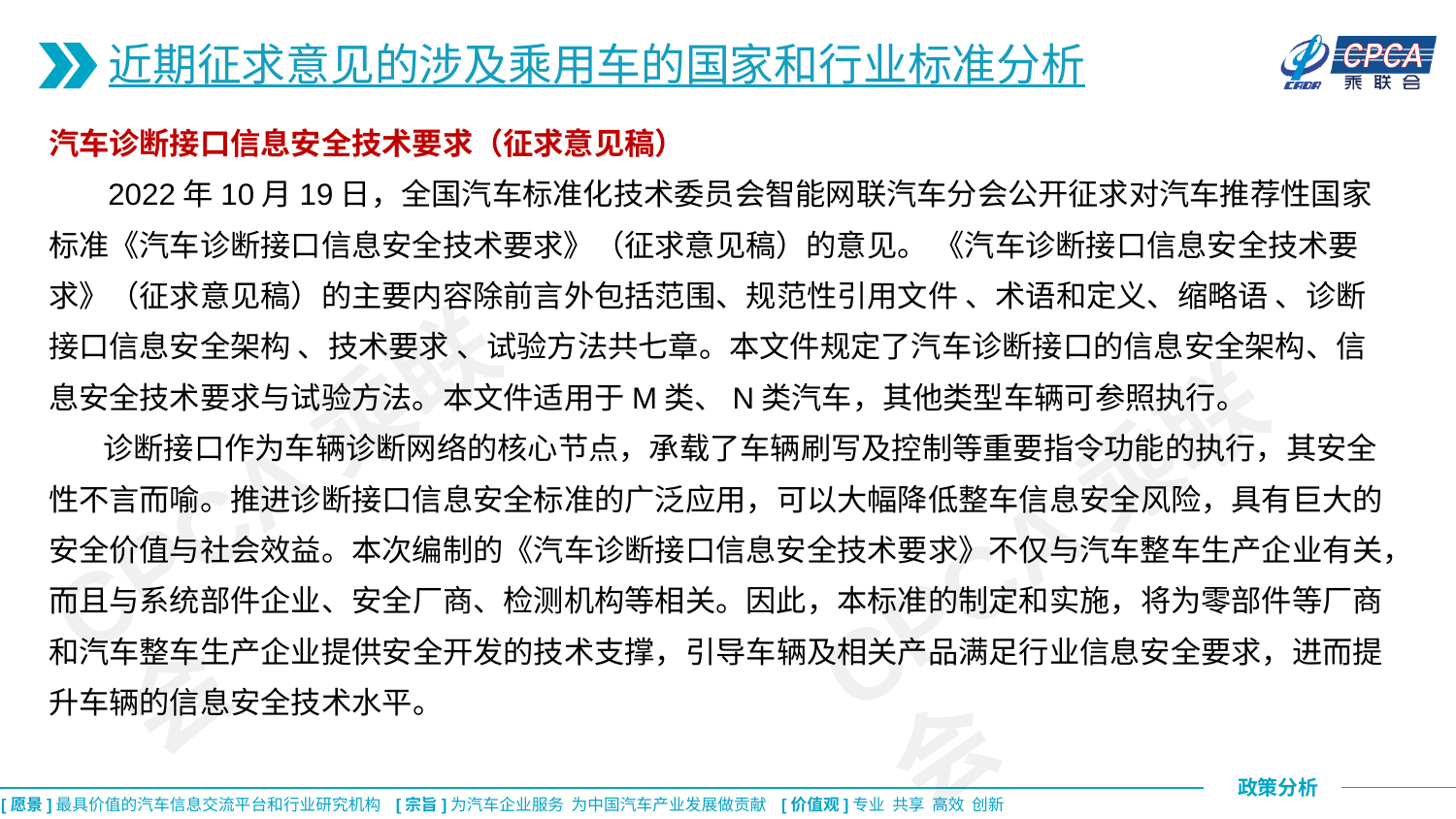

近期征求意见的涉及乘用车的国家和行业标准分析
汽车诊断接口信息安全技术要求（征求意见稿）
       2022年10月19日，全国汽车标准化技术委员会智能网联汽车分会公开征求对汽车推荐性国家标准《汽车诊断接口信息安全技术要求》（征求意见稿）的意见。 《汽车诊断接口信息安全技术要求》（征求意见稿）的主要内容除前言外包括范围、规范性引用文件 、术语和定义、缩略语 、诊断接口信息安全架构 、技术要求 、试验方法共七章。本文件规定了汽车诊断接口的信息安全架构、信息安全技术要求与试验方法。本文件适用于M类、N类汽车，其他类型车辆可参照执行。
       诊断接口作为车辆诊断网络的核心节点，承载了车辆刷写及控制等重要指令功能的执行，其安全性不言而喻。推进诊断接口信息安全标准的广泛应用，可以大幅降低整车信息安全风险，具有巨大的安全价值与社会效益。本次编制的《汽车诊断接口信息安全技术要求》不仅与汽车整车生产企业有关，而且与系统部件企业、安全厂商、检测机构等相关。因此，本标准的制定和实施，将为零部件等厂商和汽车整车生产企业提供安全开发的技术支撑，引导车辆及相关产品满足行业信息安全要求，进而提升车辆的信息安全技术水平。
CPCA乘联会
CPCA乘联会